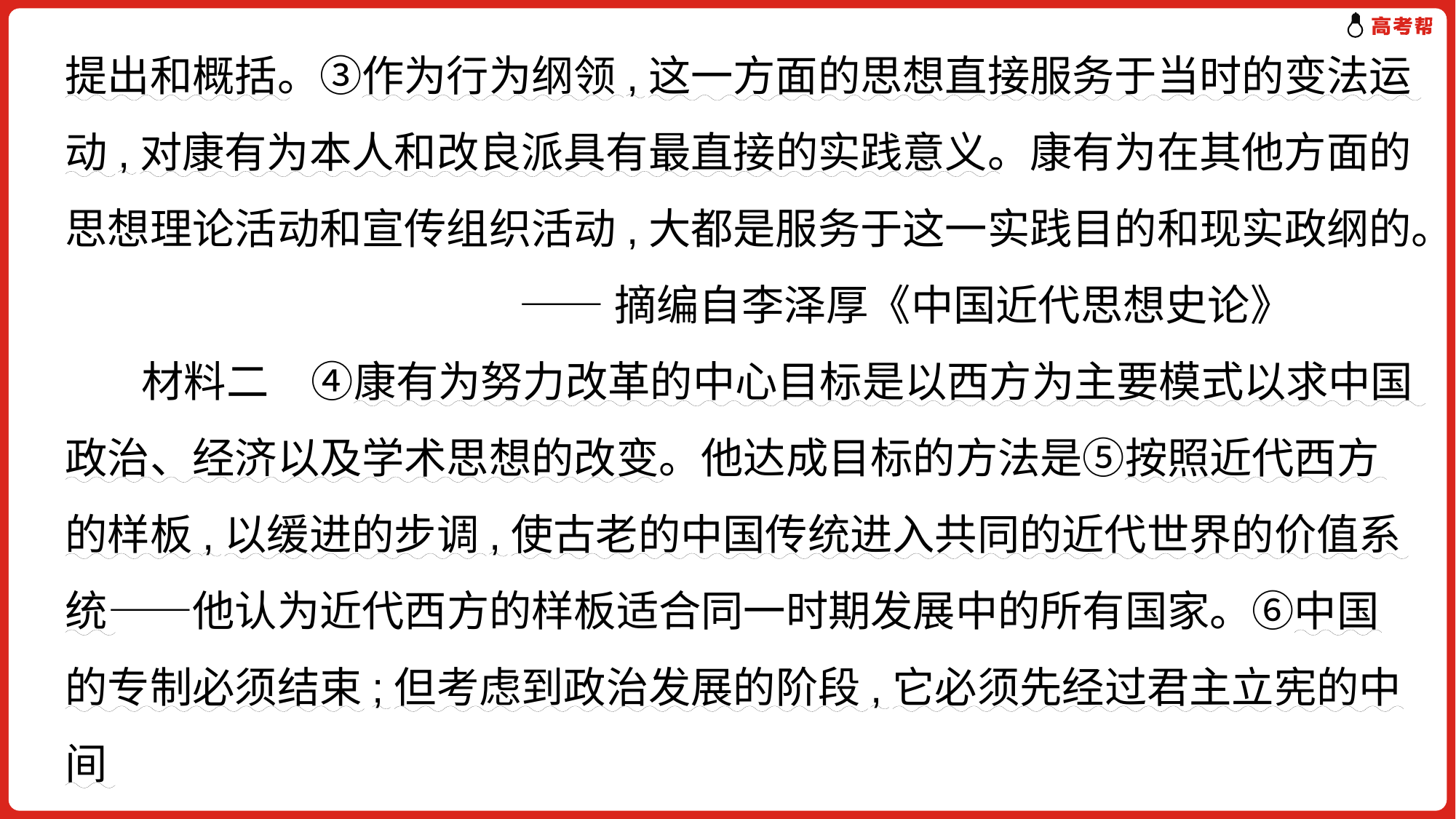

提出和概括。③作为行为纲领,这一方面的思想直接服务于当时的变法运动,对康有为本人和改良派具有最直接的实践意义。康有为在其他方面的思想理论活动和宣传组织活动,大都是服务于这一实践目的和现实政纲的。
                                                ——摘编自李泽厚《中国近代思想史论》
       材料二　④康有为努力改革的中心目标是以西方为主要模式以求中国政治、经济以及学术思想的改变。他达成目标的方法是⑤按照近代西方的样板,以缓进的步调,使古老的中国传统进入共同的近代世界的价值系统——他认为近代西方的样板适合同一时期发展中的所有国家。⑥中国的专制必须结束;但考虑到政治发展的阶段,它必须先经过君主立宪的中间